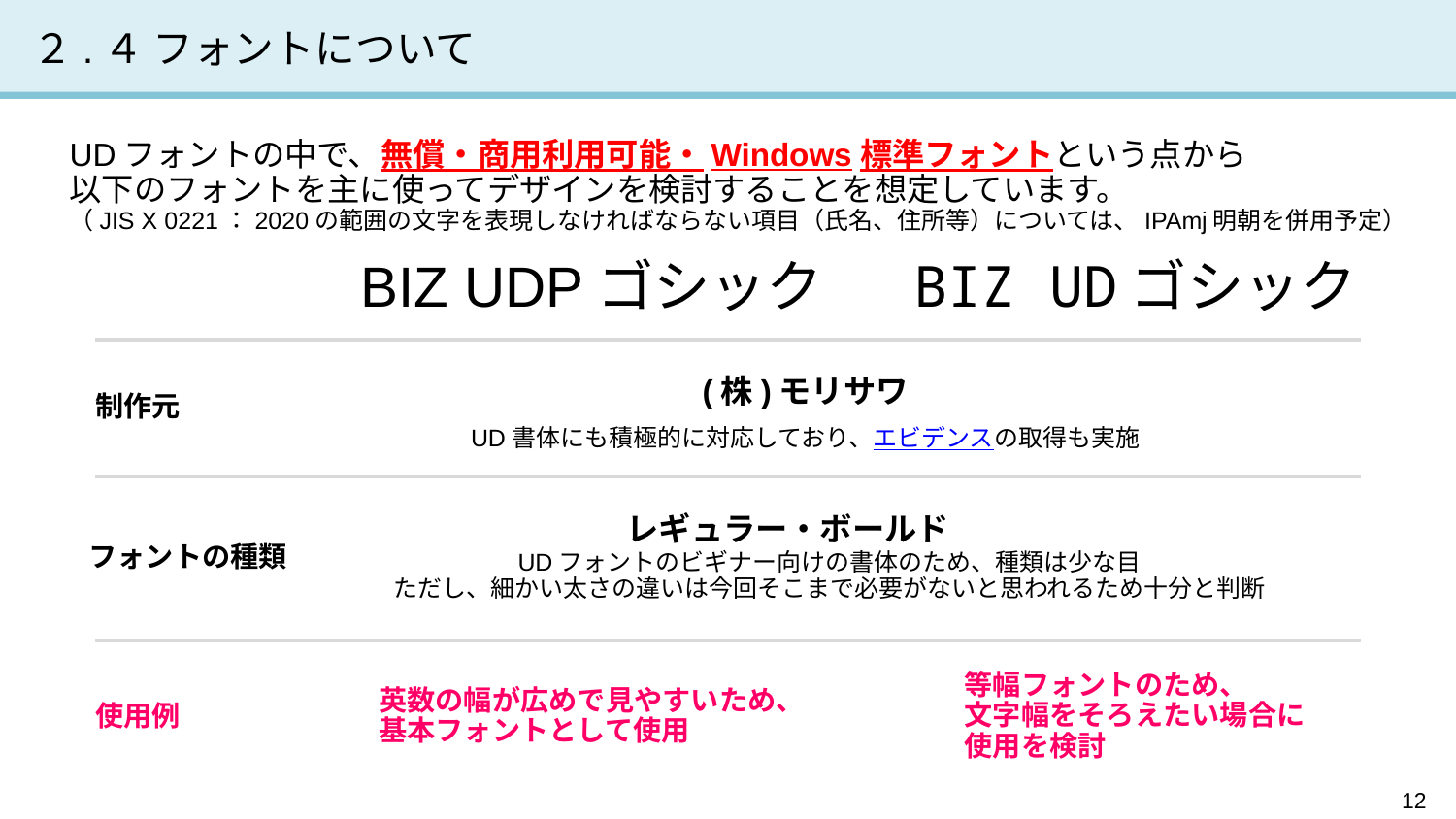

# ２.４ フォントについて
UDフォントの中で、無償・商用利用可能・Windows標準フォントという点から
以下のフォントを主に使ってデザインを検討することを想定しています。
（JIS X 0221：2020の範囲の文字を表現しなければならない項目（氏名、住所等）については、IPAmj明朝を併用予定）
BIZ UDPゴシック
BIZ UDゴシック
(株)モリサワ
UD書体にも積極的に対応しており、エビデンスの取得も実施
制作元
レギュラー・ボールド
UDフォントのビギナー向けの書体のため、種類は少な目
ただし、細かい太さの違いは今回そこまで必要がないと思われるため十分と判断
フォントの種類
等幅フォントのため、
文字幅をそろえたい場合に
使用を検討
英数の幅が広めで見やすいため、
基本フォントとして使用
使用例